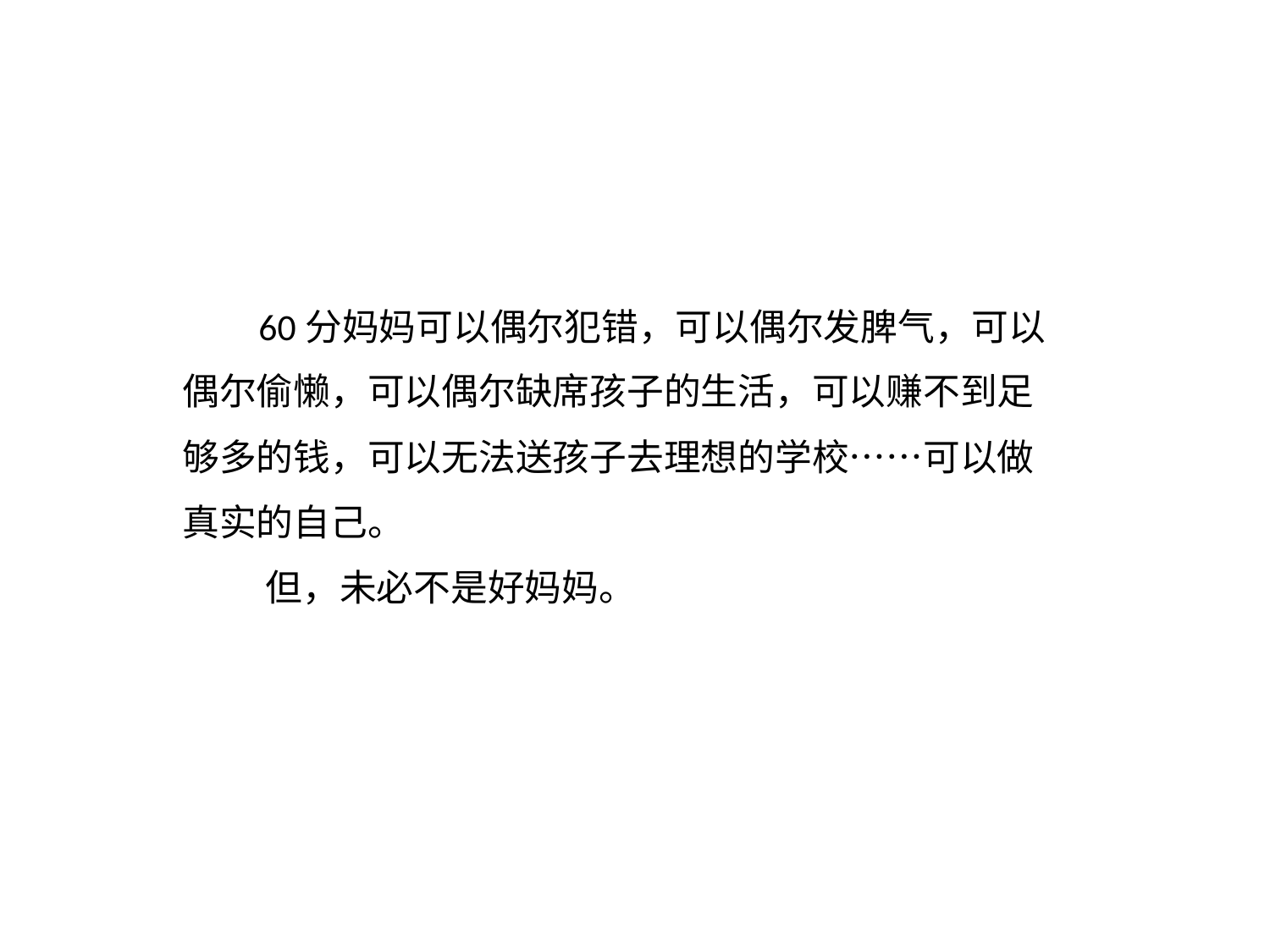

60分妈妈可以偶尔犯错，可以偶尔发脾气，可以偶尔偷懒，可以偶尔缺席孩子的生活，可以赚不到足够多的钱，可以无法送孩子去理想的学校……可以做真实的自己。
         但，未必不是好妈妈。